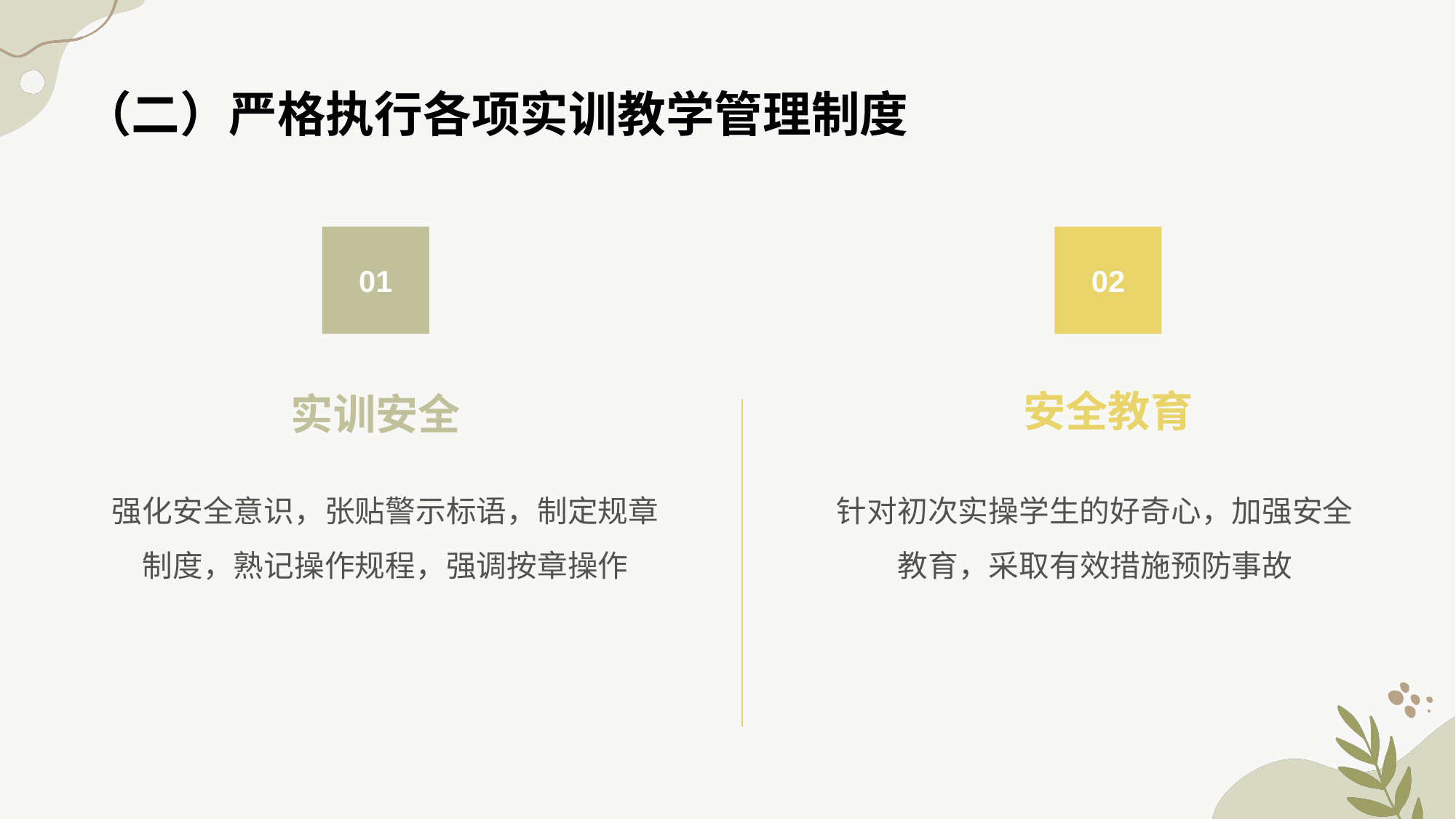

# （二）严格执行各项实训教学管理制度
01
02
安全教育
实训安全
强化安全意识，张贴警示标语，制定规章制度，熟记操作规程，强调按章操作
针对初次实操学生的好奇心，加强安全教育，采取有效措施预防事故